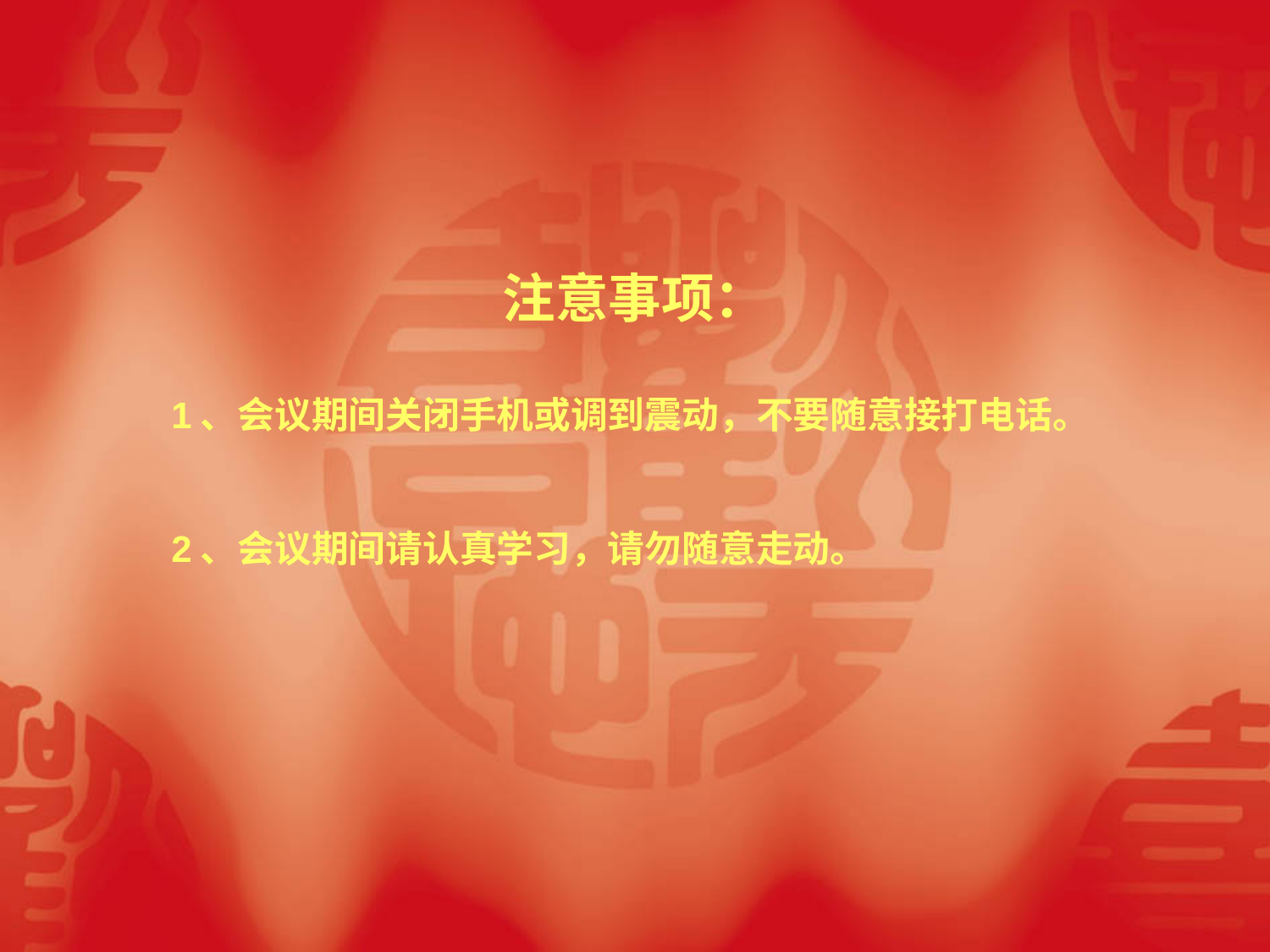

注意事项：

1、会议期间关闭手机或调到震动，不要随意接打电话。

2、会议期间请认真学习，请勿随意走动。